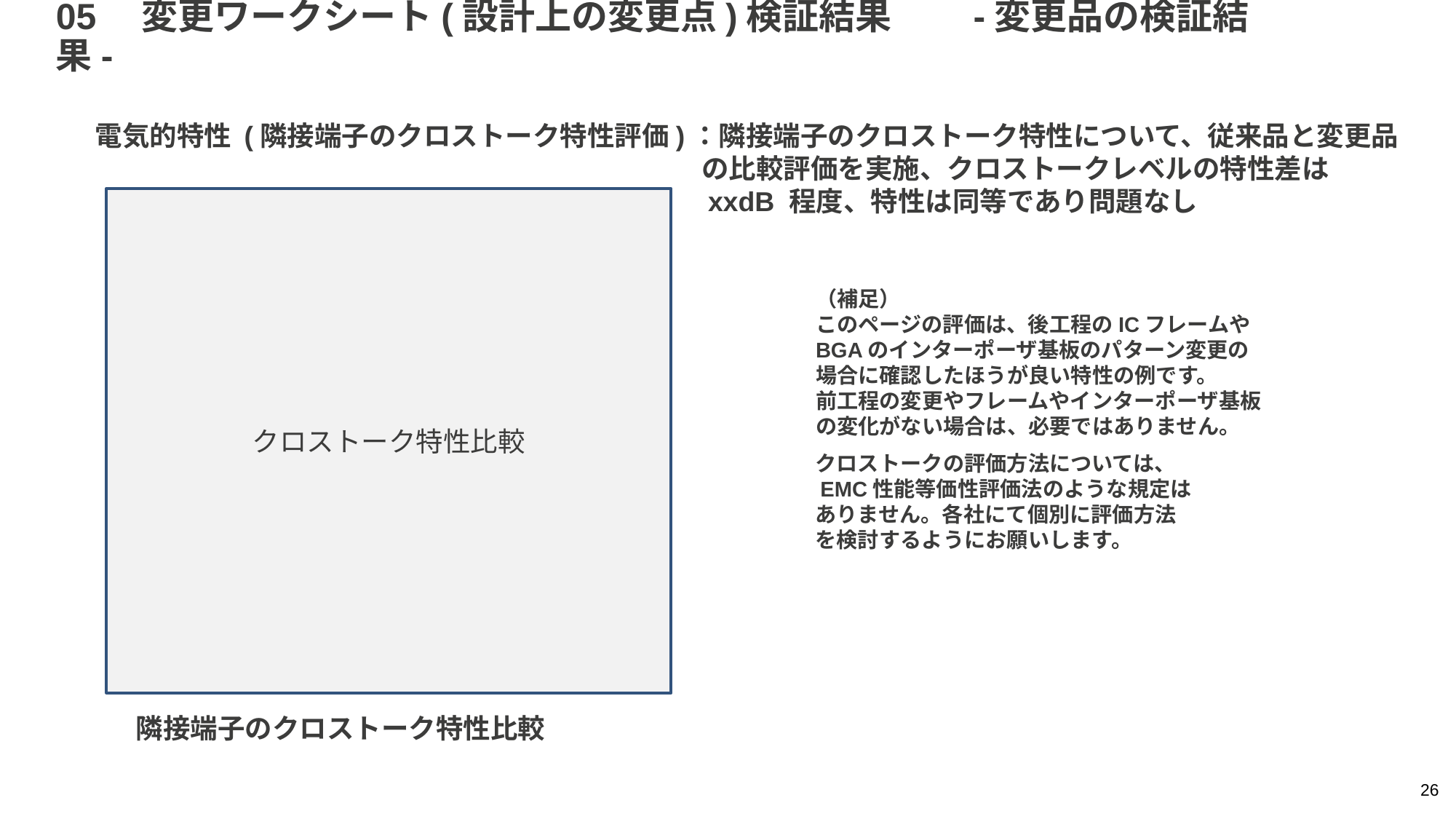

# 05　変更ワークシート(設計上の変更点)検証結果　　-変更品の検証結果-
電気的特性 (隣接端子のクロストーク特性評価)：隣接端子のクロストーク特性について、従来品と変更品
　　　　　　　　　　　　　　　　　　　　　　 の比較評価を実施、クロストークレベルの特性差は
　　　　　　　　　　　　　　　　　　　　　　 xxdB 程度、特性は同等であり問題なし

クロストーク特性比較
（補足）
このページの評価は、後工程のICフレームや
BGAのインターポーザ基板のパターン変更の
場合に確認したほうが良い特性の例です。
前工程の変更やフレームやインターポーザ基板
の変化がない場合は、必要ではありません。

　　クロストークの評価方法については、
　　EMC性能等価性評価法のような規定は
　　ありません。各社にて個別に評価方法
　　を検討するようにお願いします。

隣接端子のクロストーク特性比較